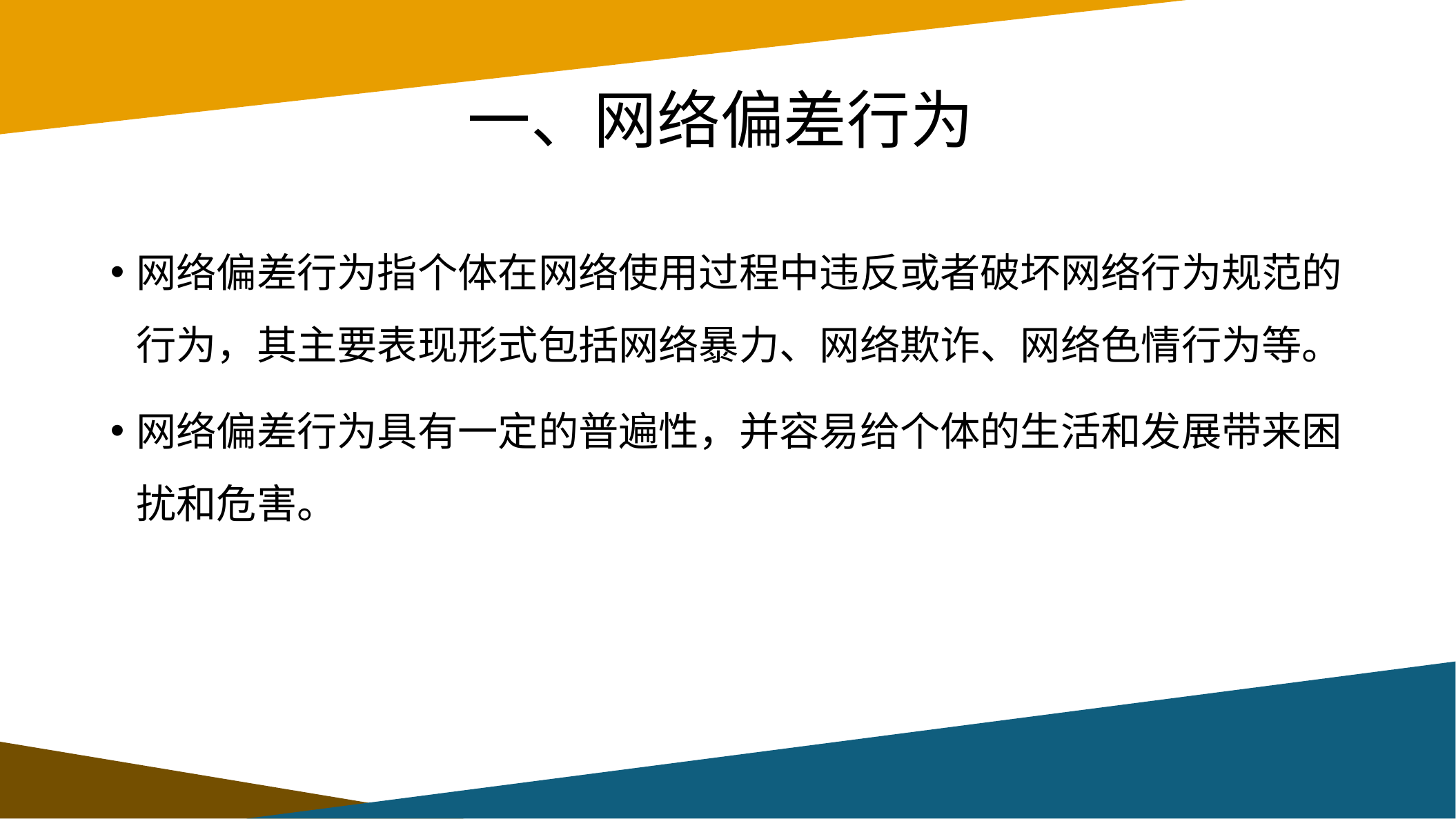

# 一、网络偏差行为
网络偏差行为指个体在网络使用过程中违反或者破坏网络行为规范的行为，其主要表现形式包括网络暴力、网络欺诈、网络色情行为等。
网络偏差行为具有一定的普遍性，并容易给个体的生活和发展带来困扰和危害。